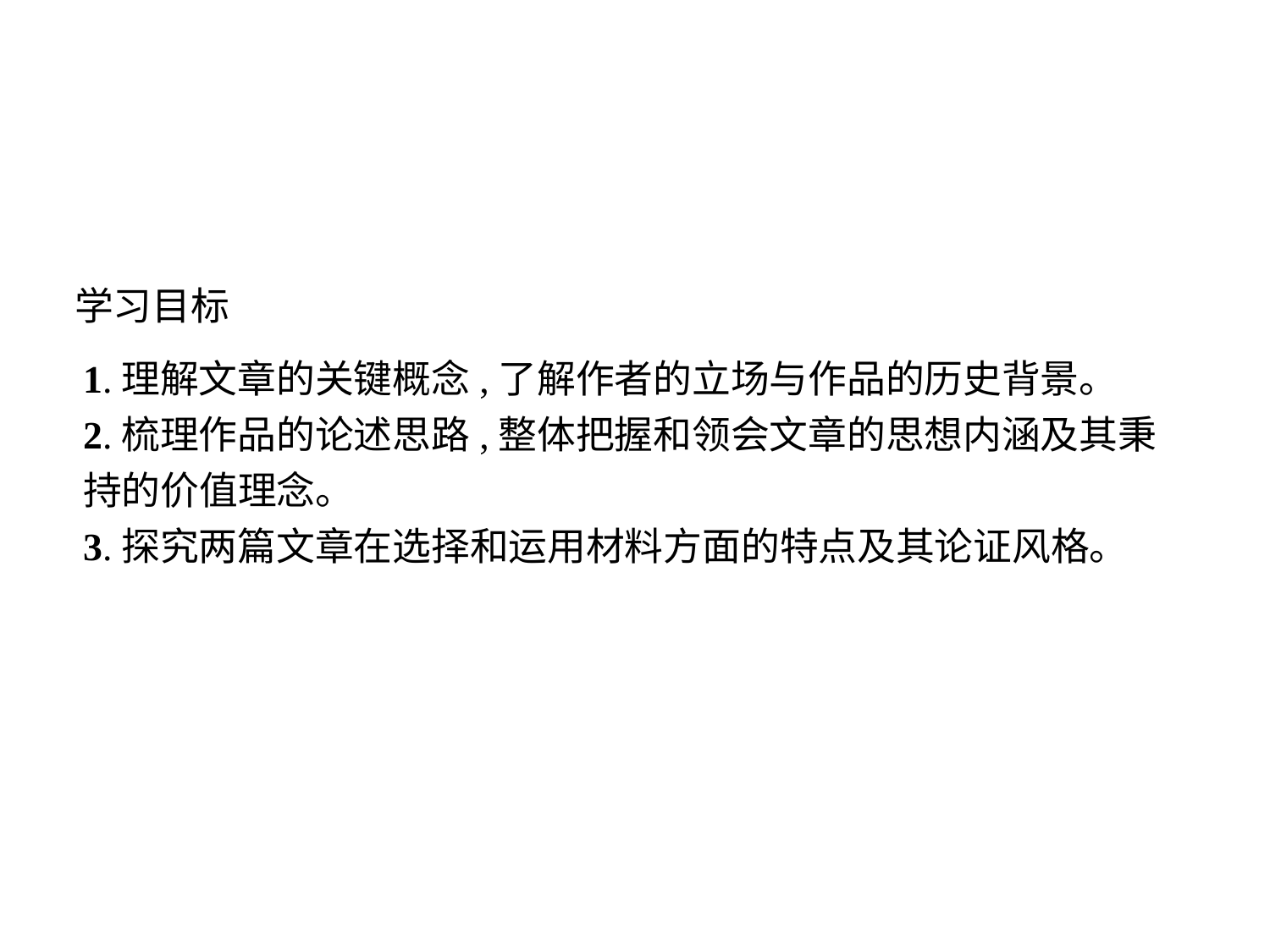

学习目标
1.理解文章的关键概念,了解作者的立场与作品的历史背景。
2.梳理作品的论述思路,整体把握和领会文章的思想内涵及其秉持的价值理念。
3.探究两篇文章在选择和运用材料方面的特点及其论证风格。